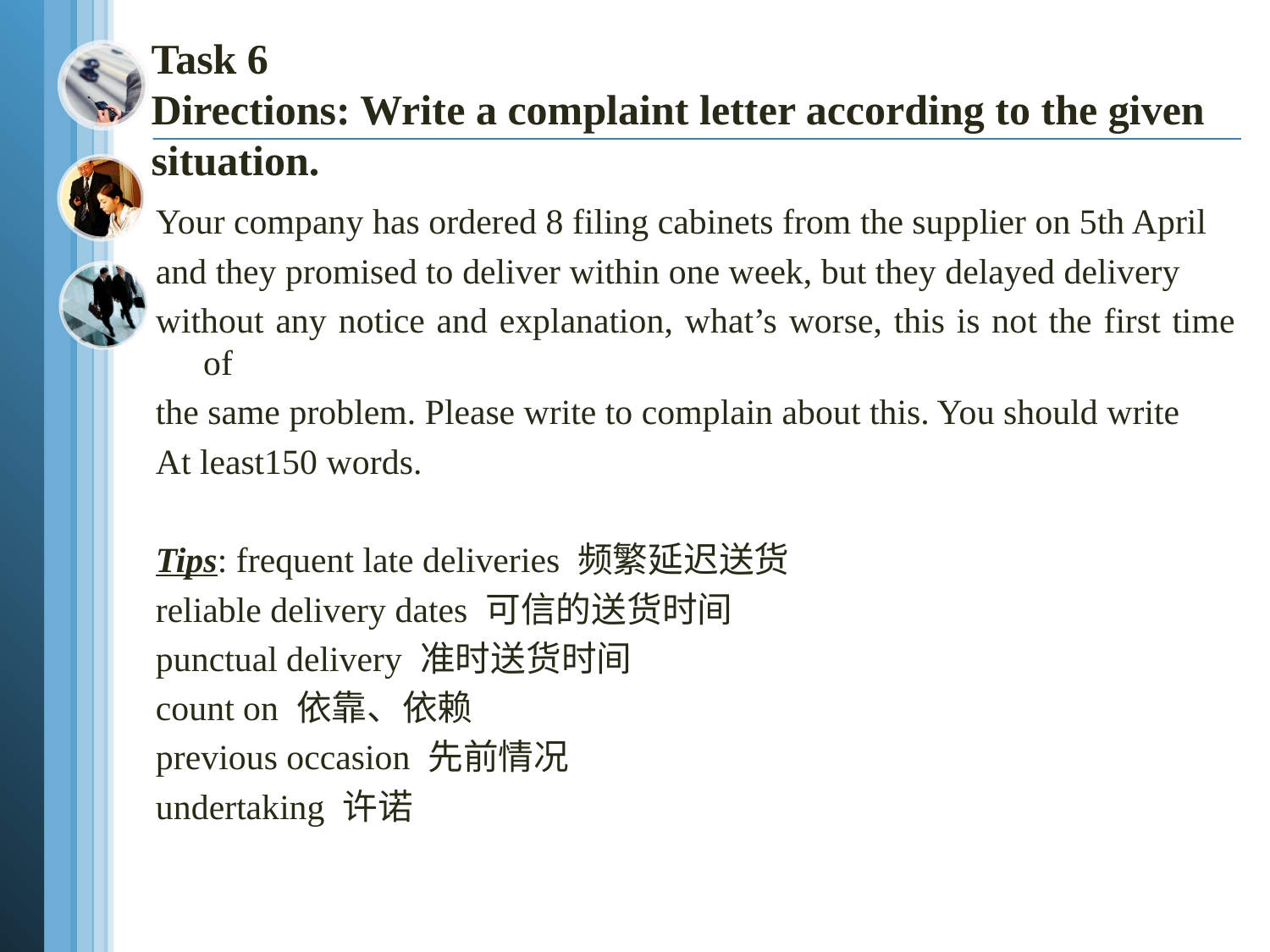

# Task 6 Directions: Write a complaint letter according to the given situation.
Your company has ordered 8 filing cabinets from the supplier on 5th April
and they promised to deliver within one week, but they delayed delivery
without any notice and explanation, what’s worse, this is not the first time of
the same problem. Please write to complain about this. You should write
At least150 words.

Tips: frequent late deliveries 频繁延迟送货
reliable delivery dates 可信的送货时间
punctual delivery 准时送货时间
count on 依靠、依赖
previous occasion 先前情况
undertaking 许诺